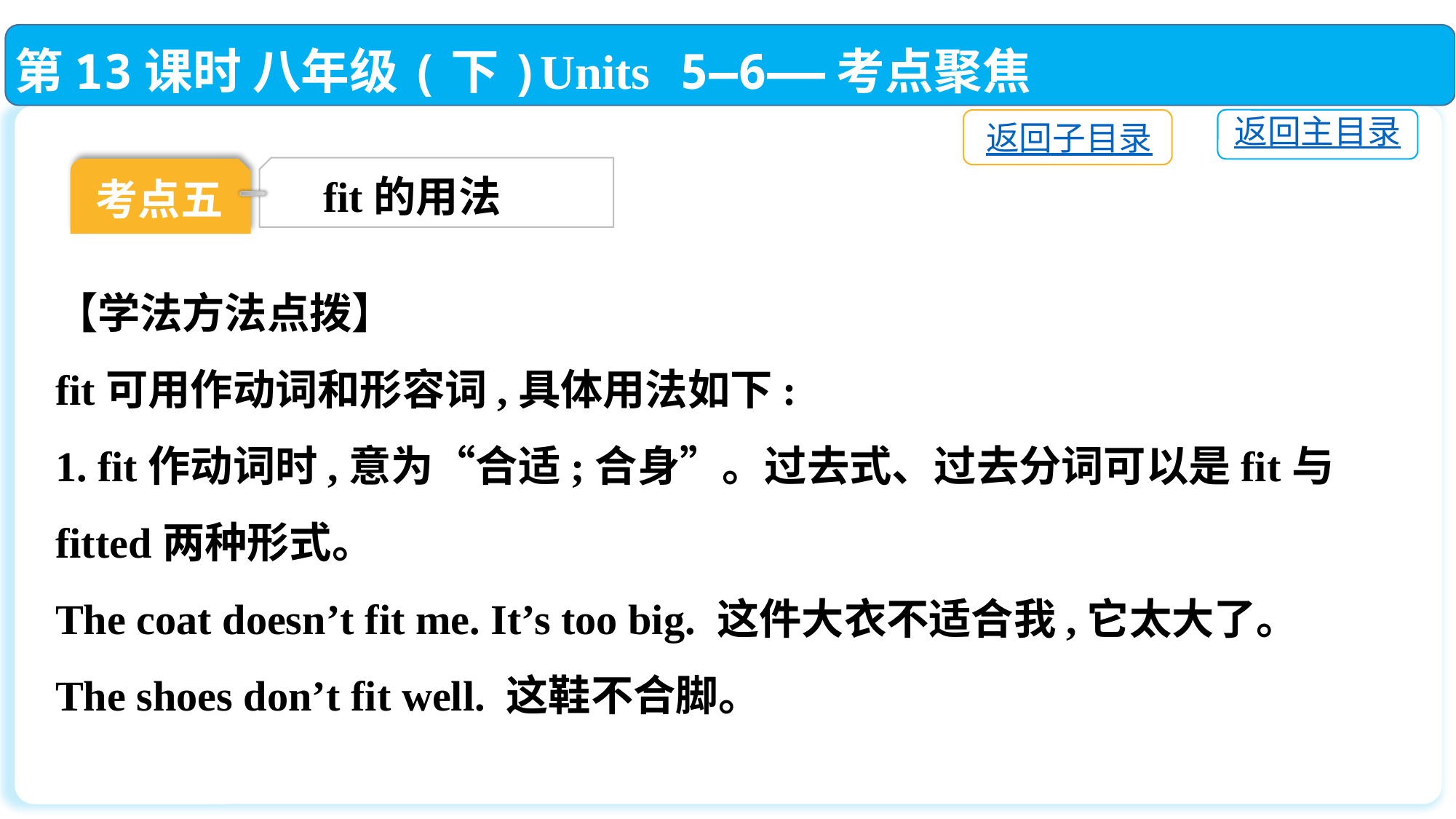

第13课时 八年级(下)Units 5—6——考点聚焦

返回主目录

返回子目录
fit的用法
考点五

【学法方法点拨】
fit可用作动词和形容词,具体用法如下:
1. fit作动词时,意为“合适;合身”。过去式、过去分词可以是fit与fitted两种形式。
The coat doesn’t fit me. It’s too big. 这件大衣不适合我,它太大了。
The shoes don’t fit well. 这鞋不合脚。